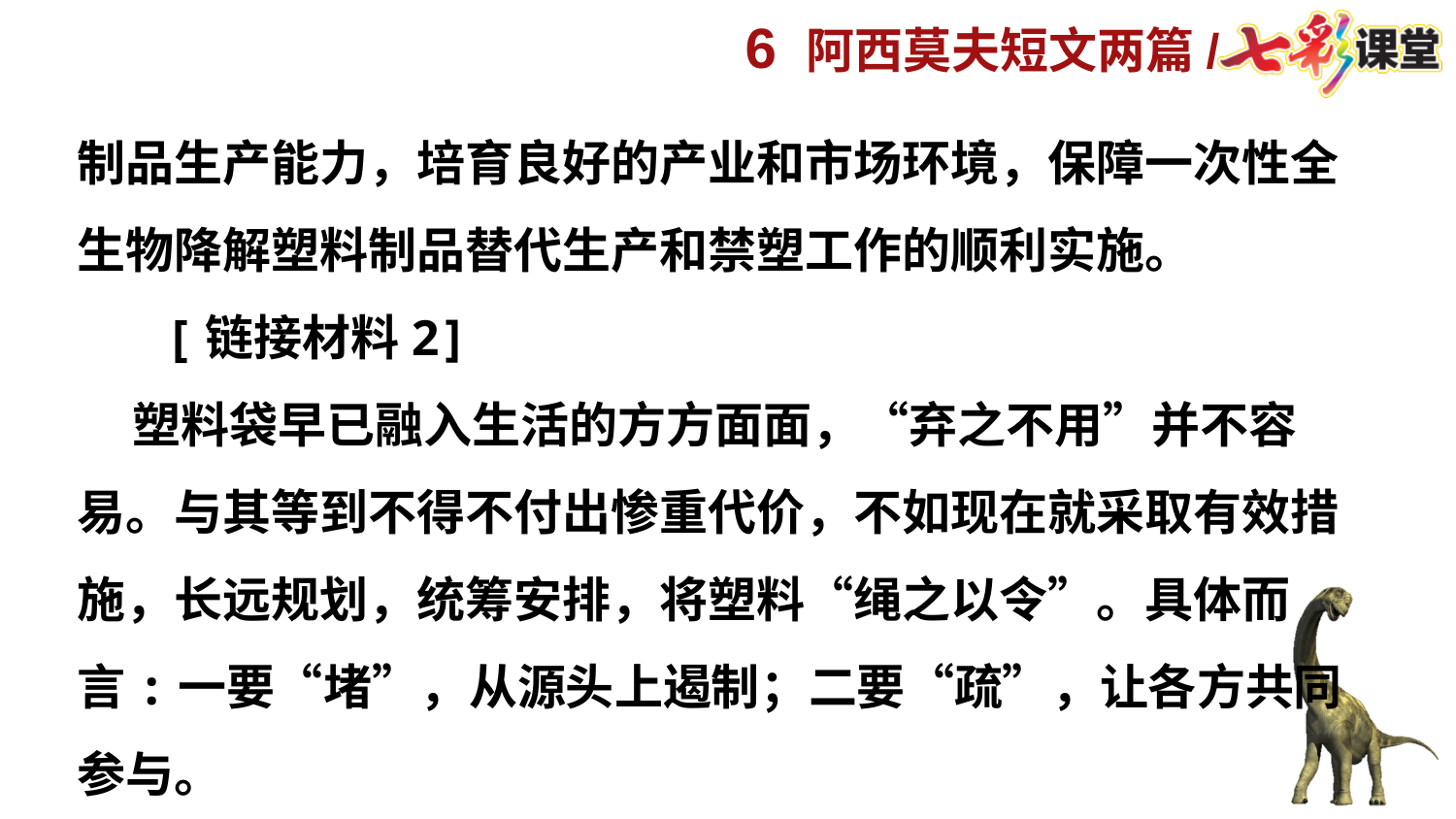

制品生产能力，培育良好的产业和市场环境，保障一次性全生物降解塑料制品替代生产和禁塑工作的顺利实施。
   [链接材料2]
    塑料袋早已融入生活的方方面面，“弃之不用”并不容易。与其等到不得不付出惨重代价，不如现在就采取有效措施，长远规划，统筹安排，将塑料“绳之以令”。具体而言:一要“堵”，从源头上遏制；二要“疏”，让各方共同参与。